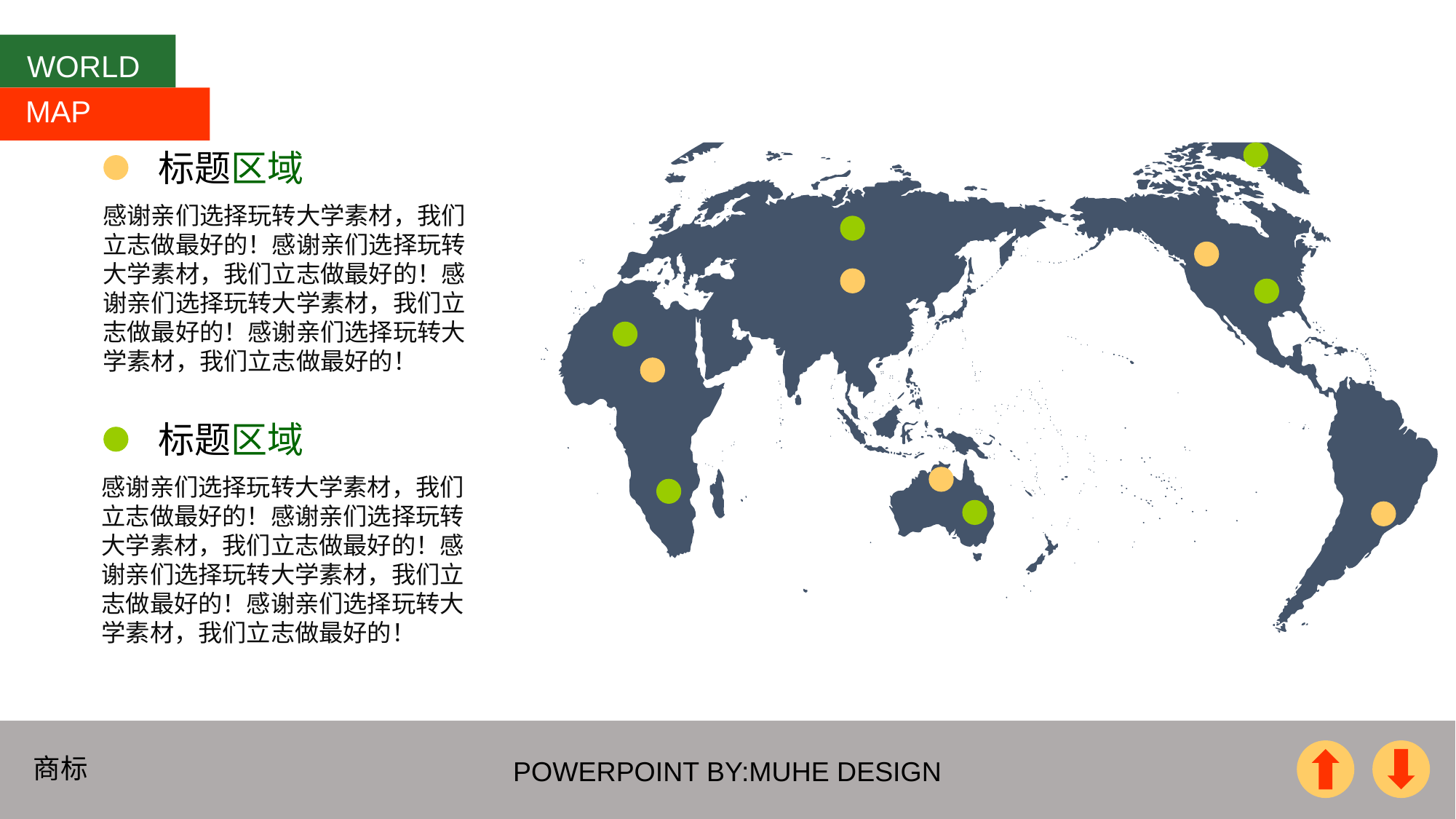

WORLD
MAP
标题区域

感谢亲们选择玩转大学素材，我们立志做最好的！感谢亲们选择玩转大学素材，我们立志做最好的！感谢亲们选择玩转大学素材，我们立志做最好的！感谢亲们选择玩转大学素材，我们立志做最好的！

标题区域

感谢亲们选择玩转大学素材，我们立志做最好的！感谢亲们选择玩转大学素材，我们立志做最好的！感谢亲们选择玩转大学素材，我们立志做最好的！感谢亲们选择玩转大学素材，我们立志做最好的！